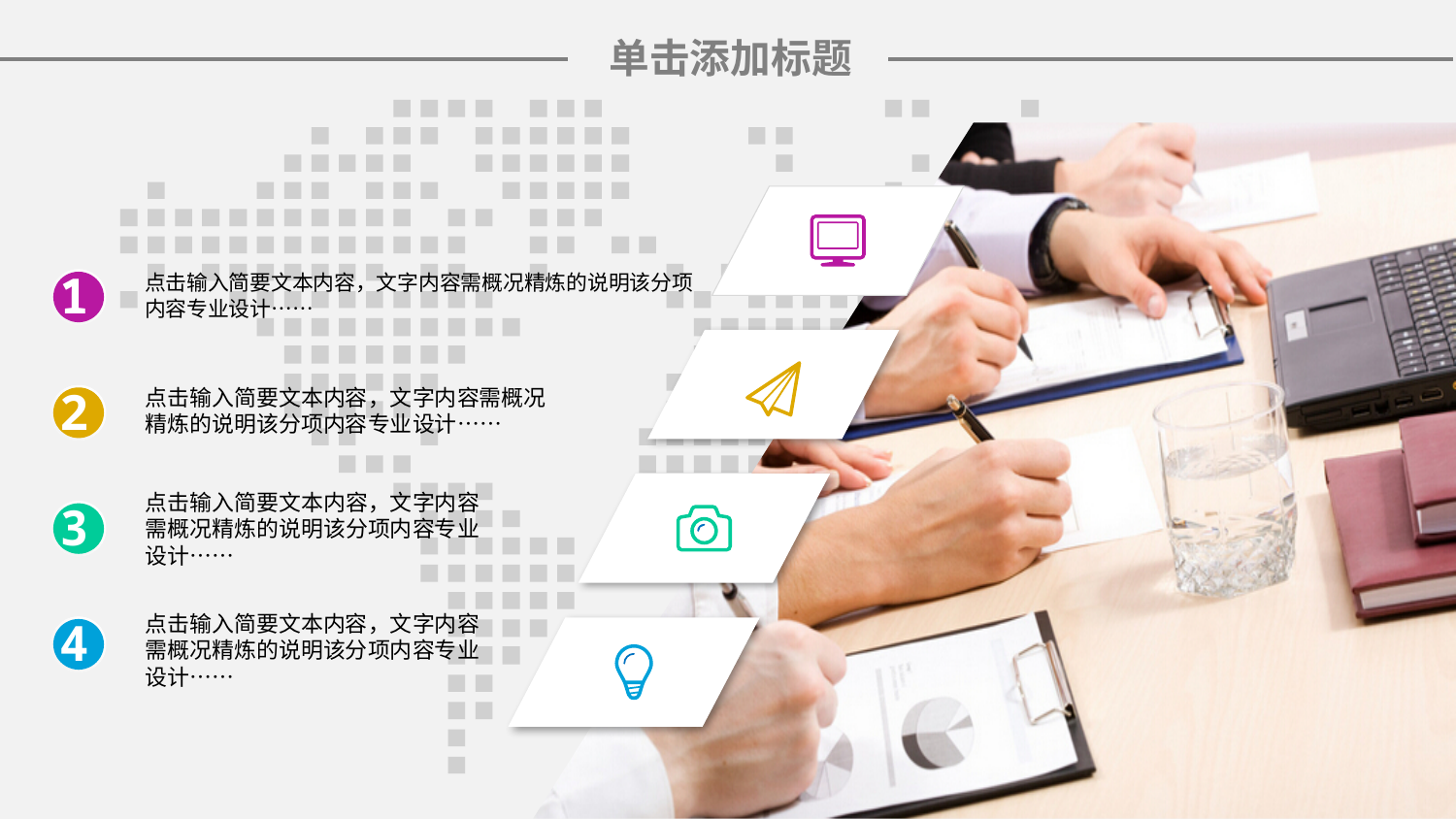

单击添加标题

1

点击输入简要文本内容，文字内容需概况精炼的说明该分项内容专业设计……

2

点击输入简要文本内容，文字内容需概况精炼的说明该分项内容专业设计……

点击输入简要文本内容，文字内容需概况精炼的说明该分项内容专业设计……
3

点击输入简要文本内容，文字内容需概况精炼的说明该分项内容专业设计……
4